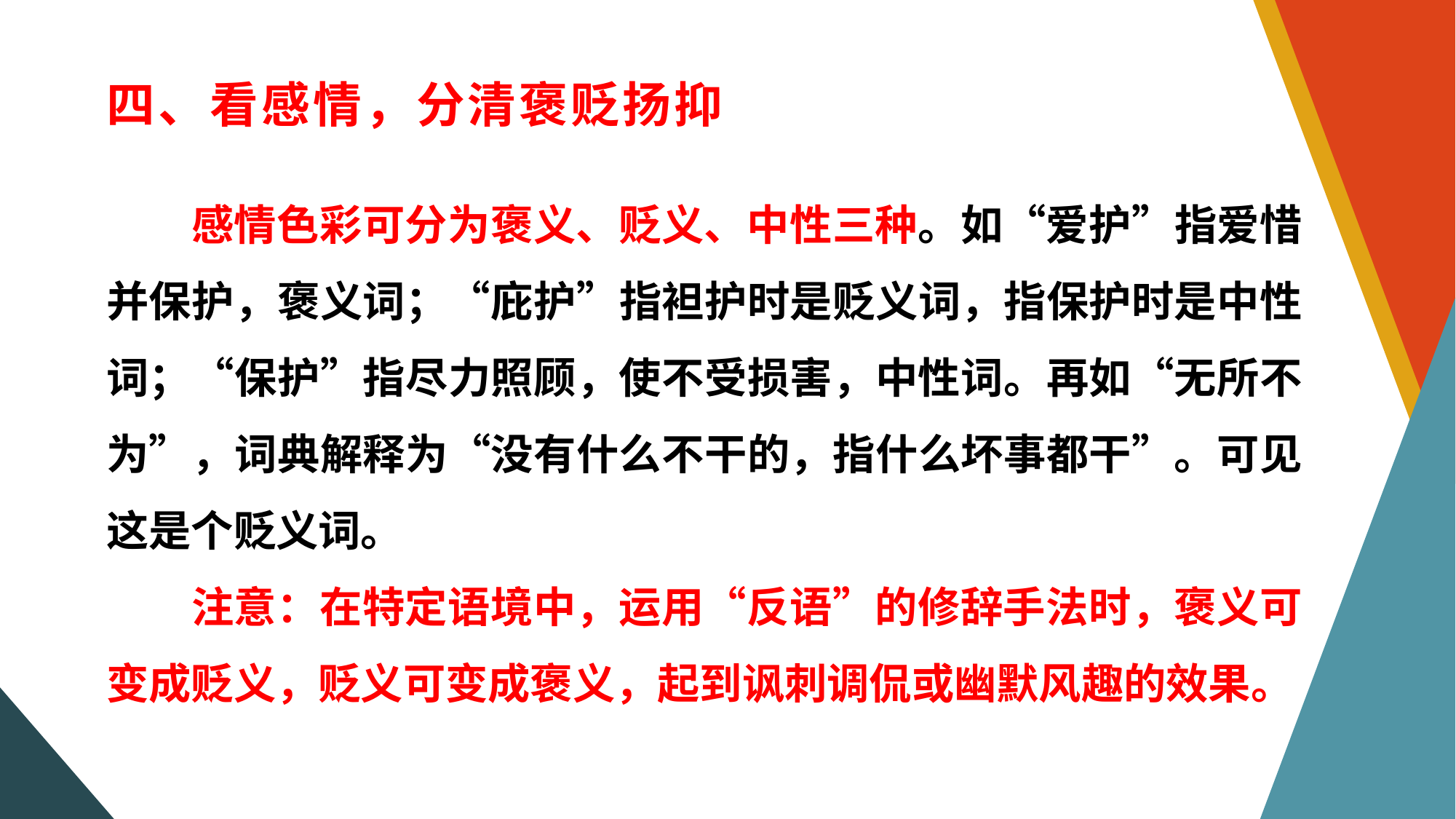

四、看感情，分清褒贬扬抑
感情色彩可分为褒义、贬义、中性三种。如“爱护”指爱惜并保护，褒义词；“庇护”指袒护时是贬义词，指保护时是中性词；“保护”指尽力照顾，使不受损害，中性词。再如“无所不为”，词典解释为“没有什么不干的，指什么坏事都干”。可见这是个贬义词。
注意：在特定语境中，运用“反语”的修辞手法时，褒义可变成贬义，贬义可变成褒义，起到讽刺调侃或幽默风趣的效果。